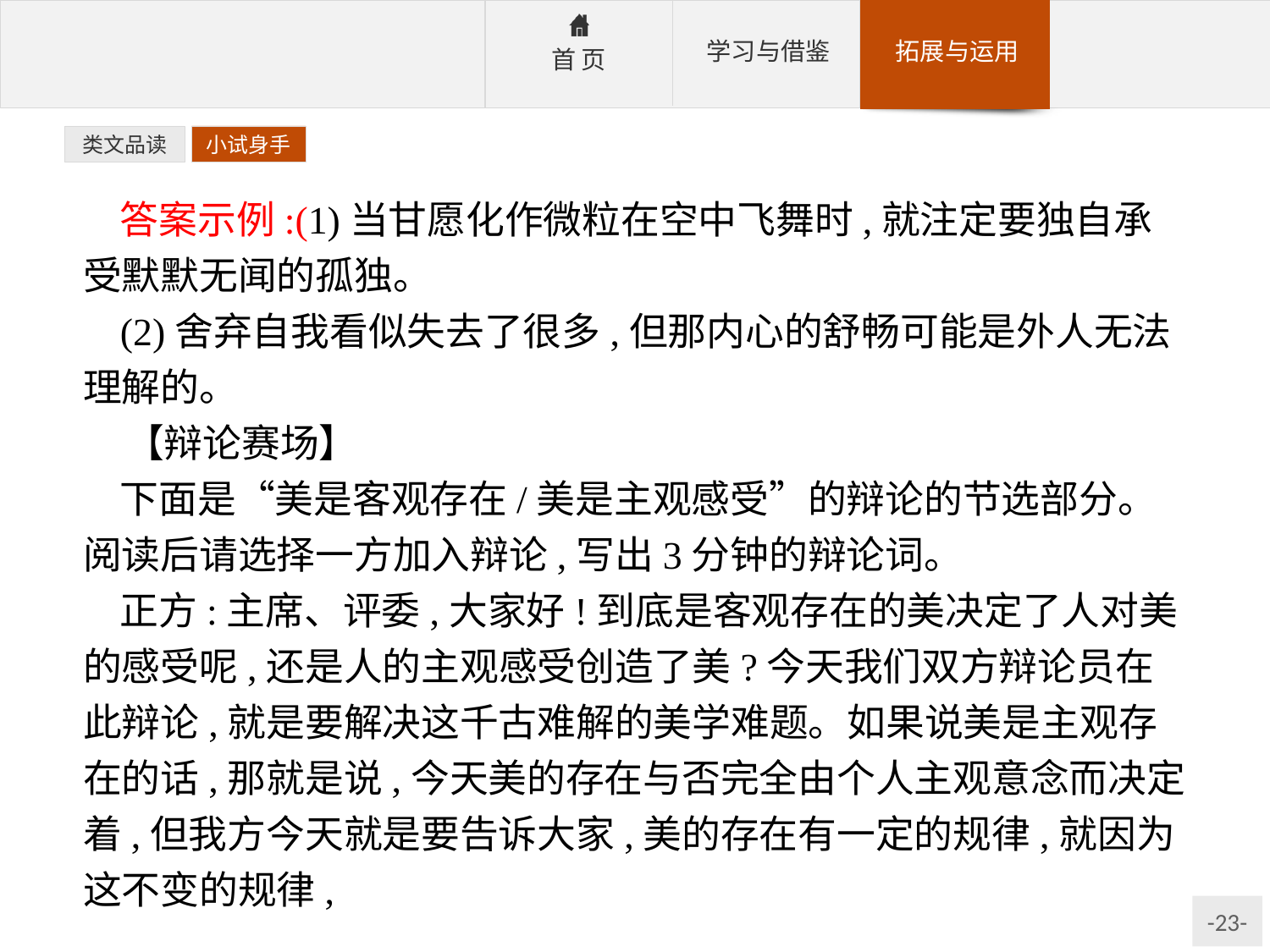

类文品读
小试身手
答案示例:(1)当甘愿化作微粒在空中飞舞时,就注定要独自承受默默无闻的孤独。
(2)舍弃自我看似失去了很多,但那内心的舒畅可能是外人无法理解的。
【辩论赛场】
下面是“美是客观存在/美是主观感受”的辩论的节选部分。阅读后请选择一方加入辩论,写出3分钟的辩论词。
正方:主席、评委,大家好!到底是客观存在的美决定了人对美的感受呢,还是人的主观感受创造了美?今天我们双方辩论员在此辩论,就是要解决这千古难解的美学难题。如果说美是主观存在的话,那就是说,今天美的存在与否完全由个人主观意念而决定着,但我方今天就是要告诉大家,美的存在有一定的规律,就因为这不变的规律,